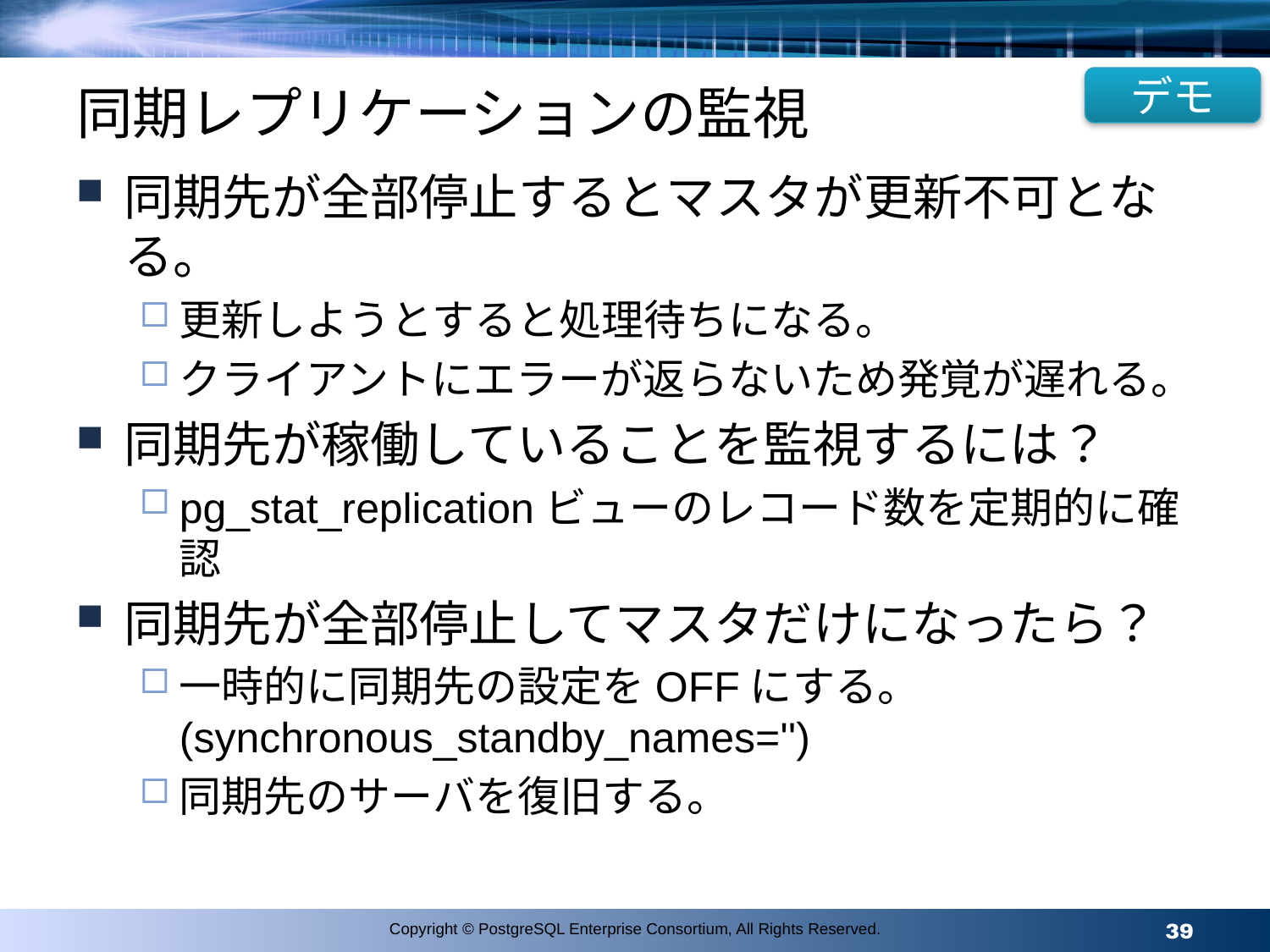

デモ
# 同期レプリケーションの監視
同期先が全部停止するとマスタが更新不可となる。
更新しようとすると処理待ちになる。
クライアントにエラーが返らないため発覚が遅れる。
同期先が稼働していることを監視するには？
pg_stat_replicationビューのレコード数を定期的に確認
同期先が全部停止してマスタだけになったら？
一時的に同期先の設定をOFFにする。
(synchronous_standby_names='')
同期先のサーバを復旧する。
39